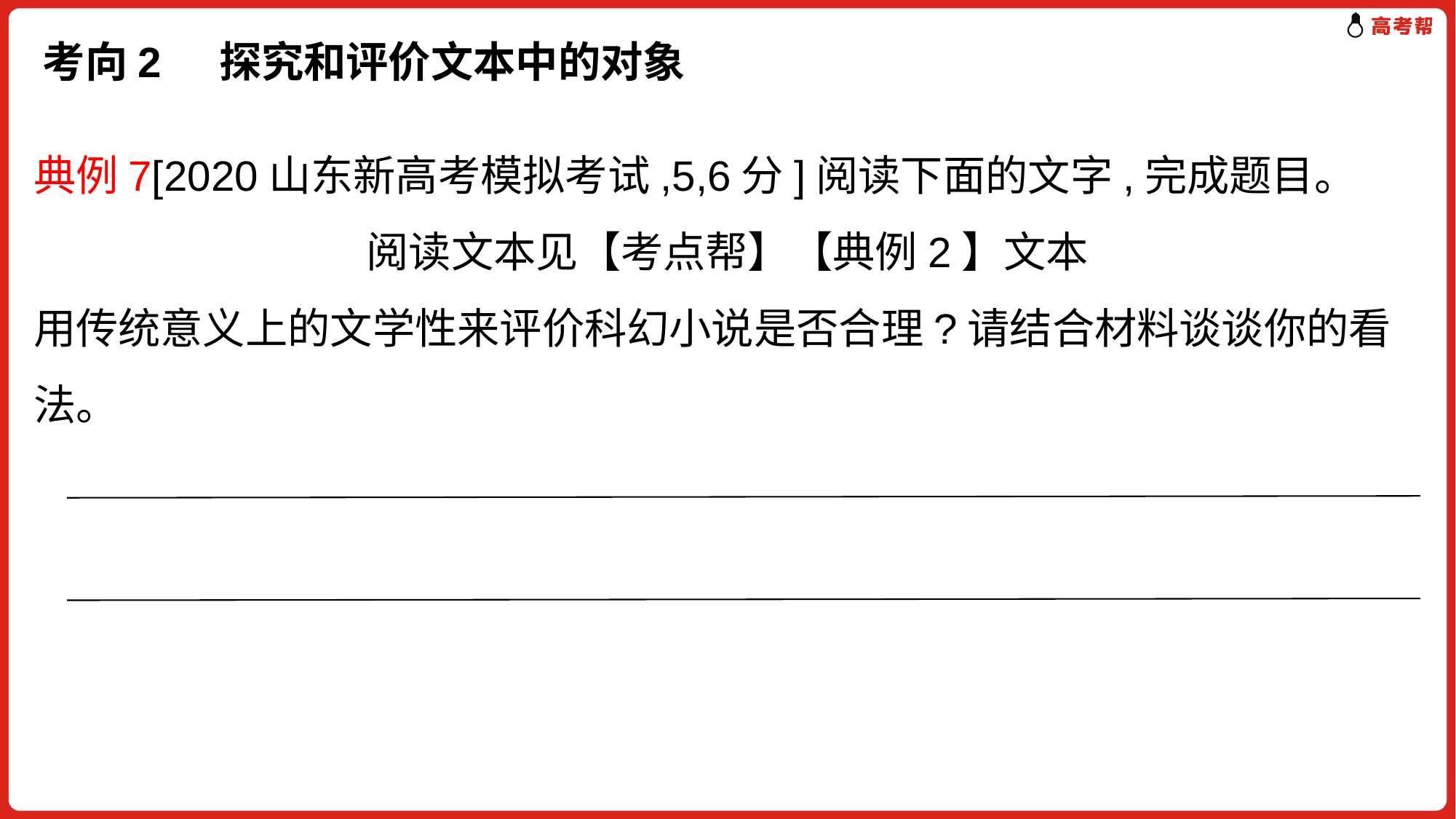

# 考向2    探究和评价文本中的对象
典例7[2020山东新高考模拟考试,5,6分]阅读下面的文字,完成题目。
阅读文本见【考点帮】【典例2】文本
用传统意义上的文学性来评价科幻小说是否合理?请结合材料谈谈你的看法。